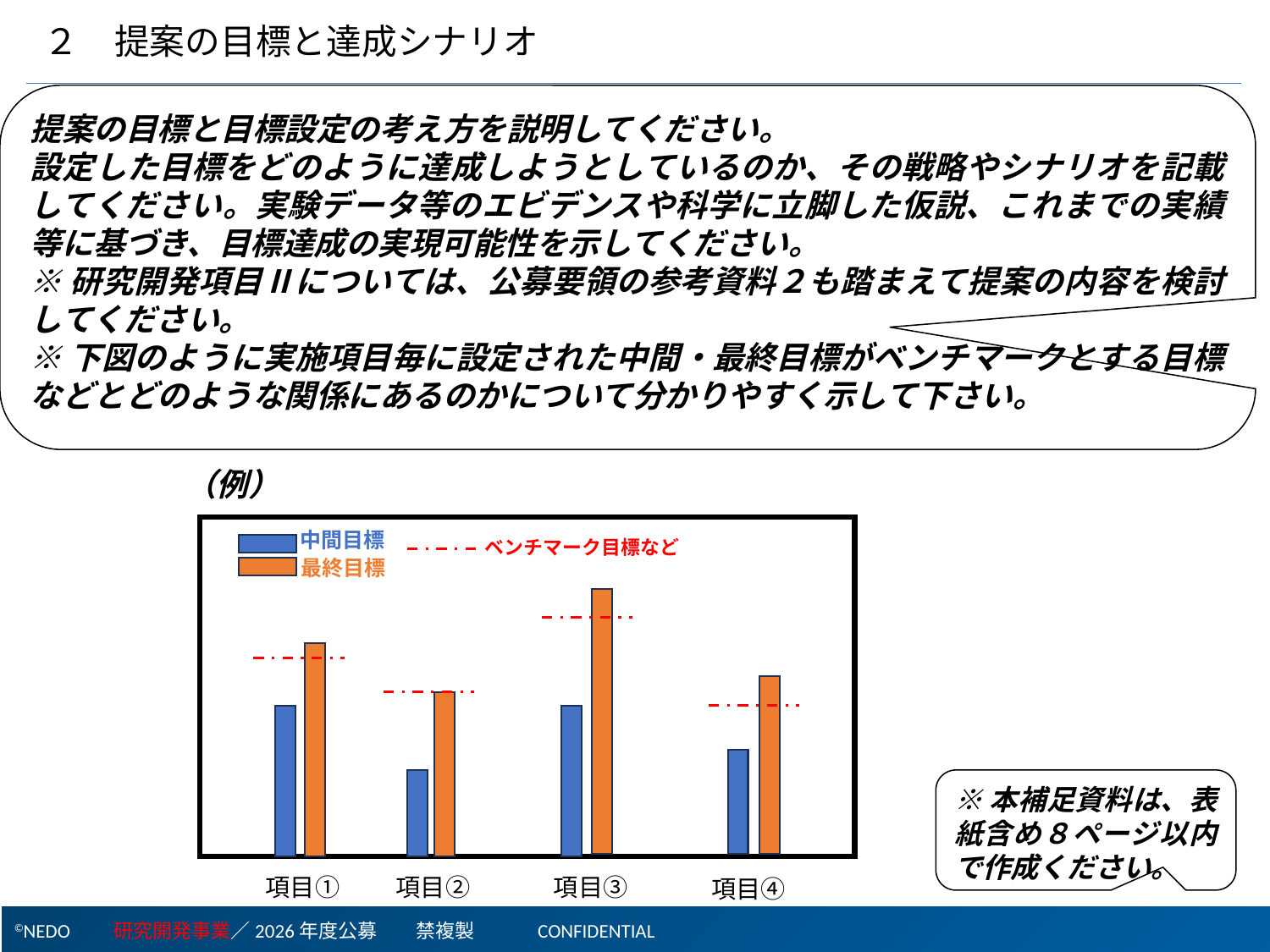

２　提案の目標と達成シナリオ
提案の目標と目標設定の考え方を説明してください。
設定した目標をどのように達成しようとしているのか、その戦略やシナリオを記載してください。実験データ等のエビデンスや科学に立脚した仮説、これまでの実績等に基づき、目標達成の実現可能性を示してください。
※研究開発項目Ⅱについては、公募要領の参考資料２も踏まえて提案の内容を検討してください。
※下図のように実施項目毎に設定された中間・最終目標がベンチマークとする目標などとどのような関係にあるのかについて分かりやすく示して下さい。

（例）

中間目標
ベンチマーク目標など

最終目標

※本補足資料は、表紙含め８ページ以内で作成ください。
項目①
項目③
項目②
項目④